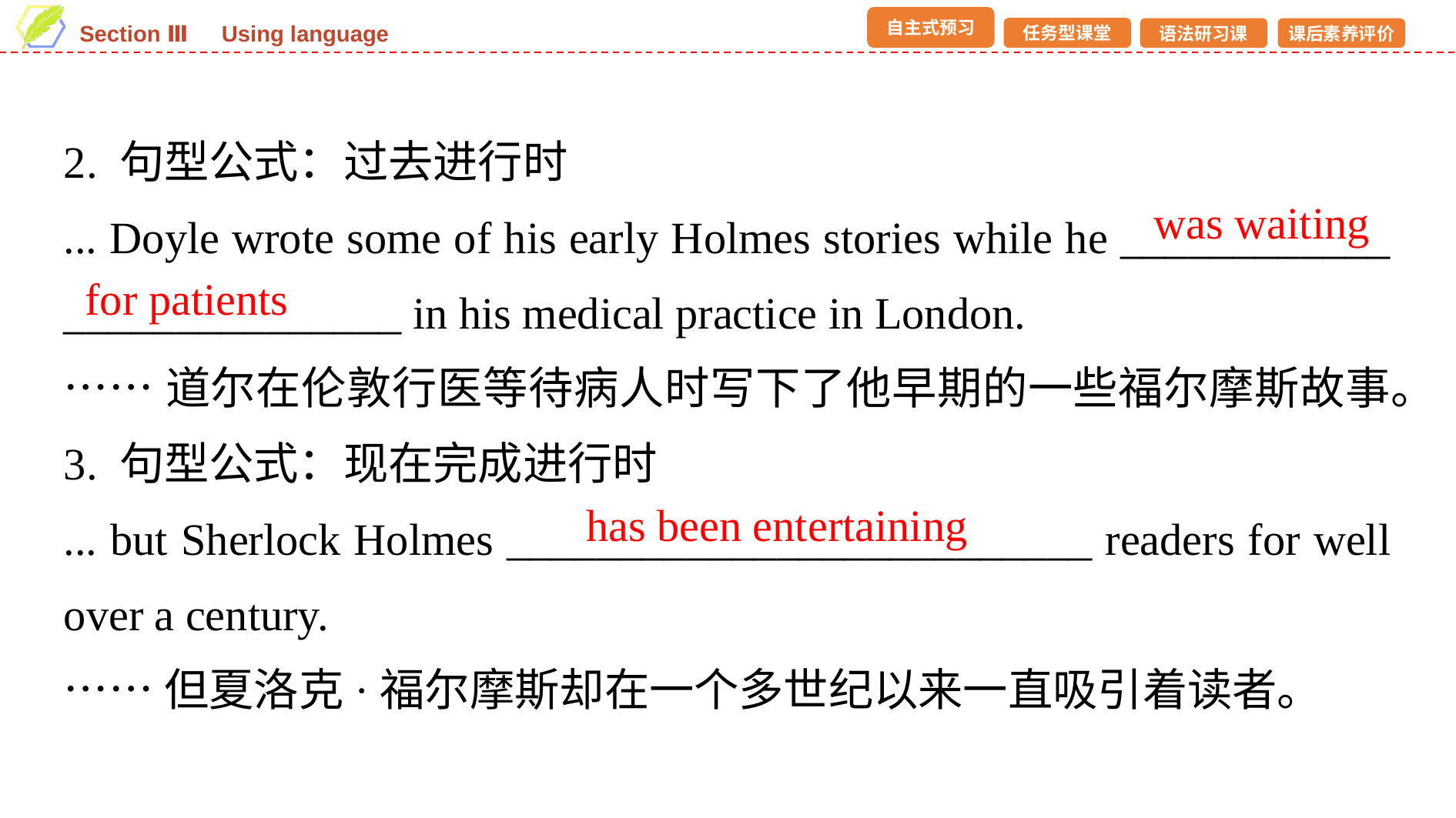

2. 句型公式：过去进行时
... Doyle wrote some of his early Holmes stories while he ____________ _______________ in his medical practice in London.
……道尔在伦敦行医等待病人时写下了他早期的一些福尔摩斯故事。
3. 句型公式：现在完成进行时
... but Sherlock Holmes __________________________ readers for well over a century.
……但夏洛克·福尔摩斯却在一个多世纪以来一直吸引着读者。
was waiting
for patients
has been entertaining